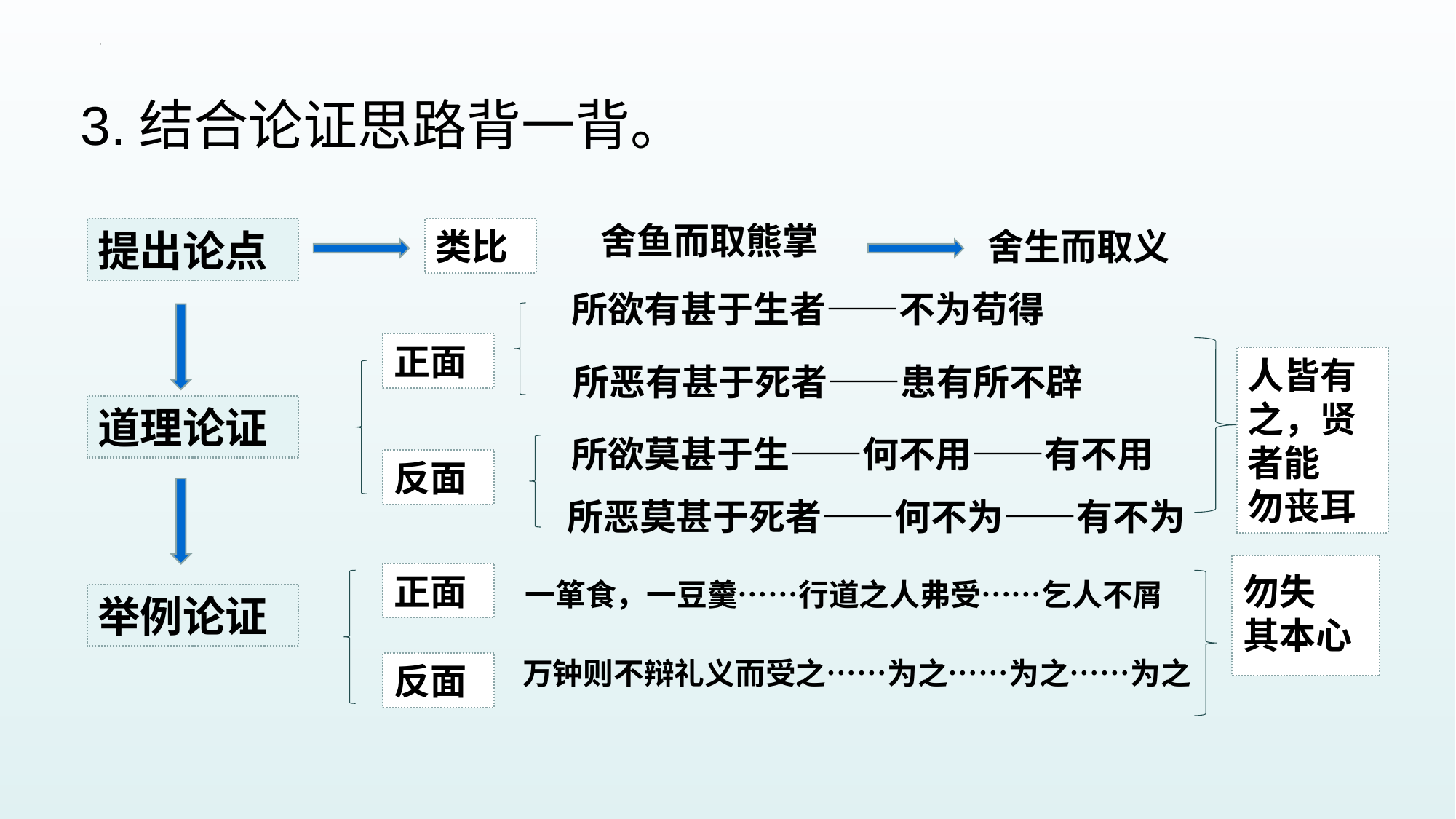

3.结合论证思路背一背。

舍鱼而取熊掌
提出论点
类比
舍生而取义

所欲有甚于生者——不为苟得

正面

人皆有之，贤者能
勿丧耳
所恶有甚于死者——患有所不辟

道理论证
所欲莫甚于生——何不用——有不用

反面

所恶莫甚于死者——何不为——有不为

正面
勿失
其本心

一箪食，一豆羹……行道之人弗受……乞人不屑
举例论证
万钟则不辩礼义而受之……为之……为之……为之
反面